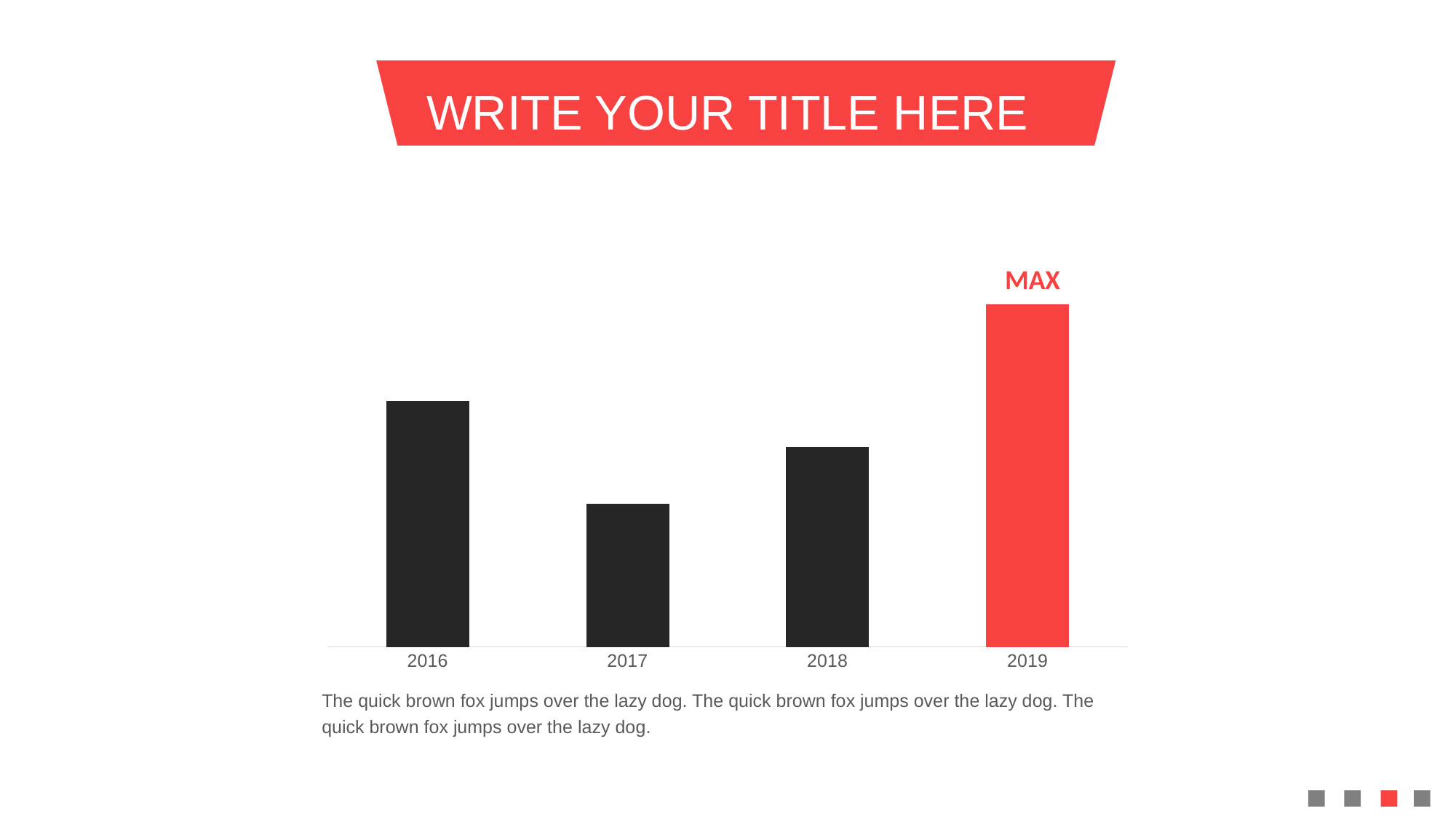

WRITE YOUR TITLE HERE

### Chart

| Category | 系列 1 |
|---|---|
| 2016 | 4.3 |
| 2017 | 2.5 |
| 2018 | 3.5 |
| 2019 | 6.0 |
MAX
The quick brown fox jumps over the lazy dog. The quick brown fox jumps over the lazy dog. The quick brown fox jumps over the lazy dog.